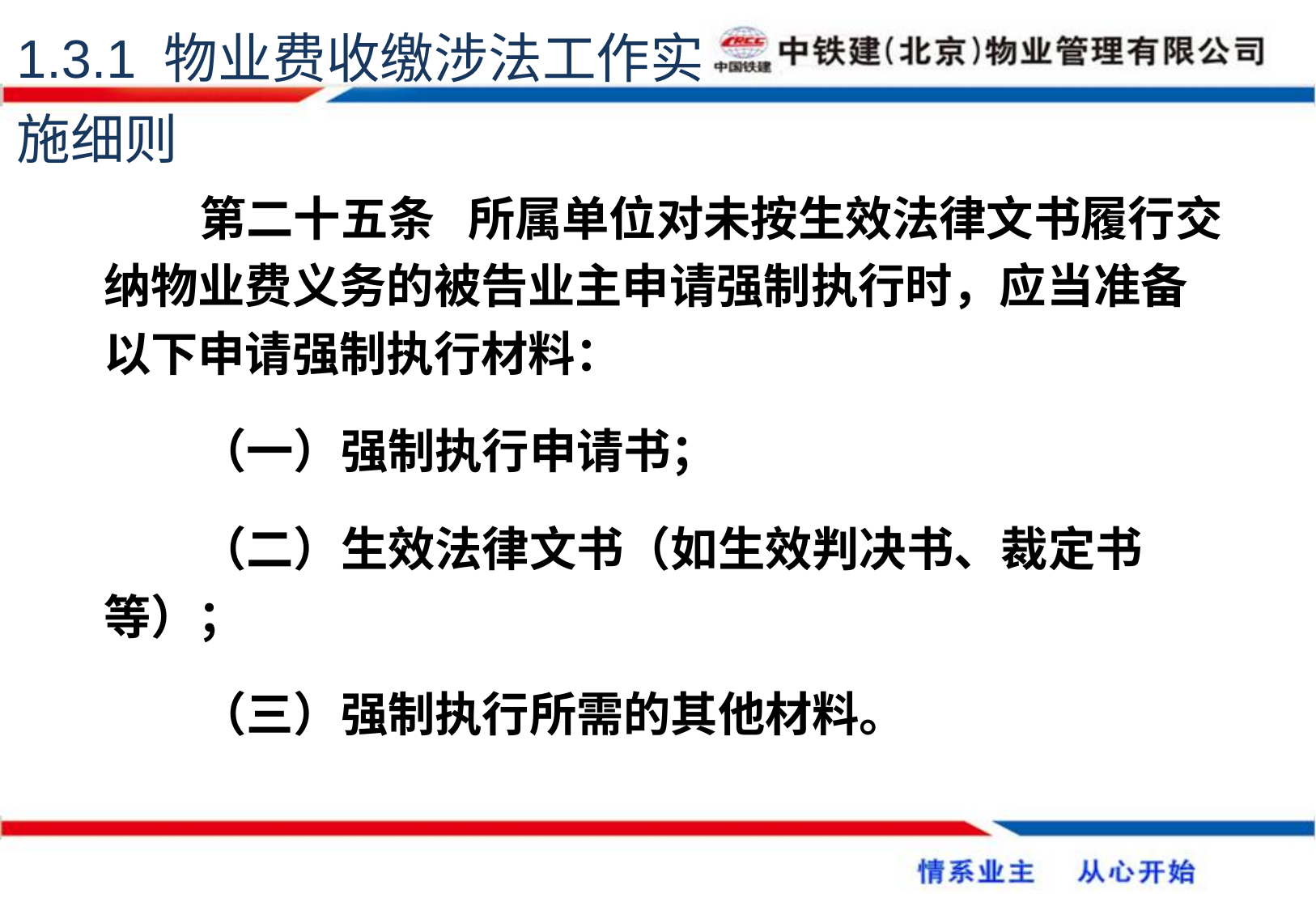

1.3.1 物业费收缴涉法工作实施细则
第二十五条	所属单位对未按生效法律文书履行交纳物业费义务的被告业主申请强制执行时，应当准备以下申请强制执行材料：
（一）强制执行申请书；
（二）生效法律文书（如生效判决书、裁定书等）；
（三）强制执行所需的其他材料。

72